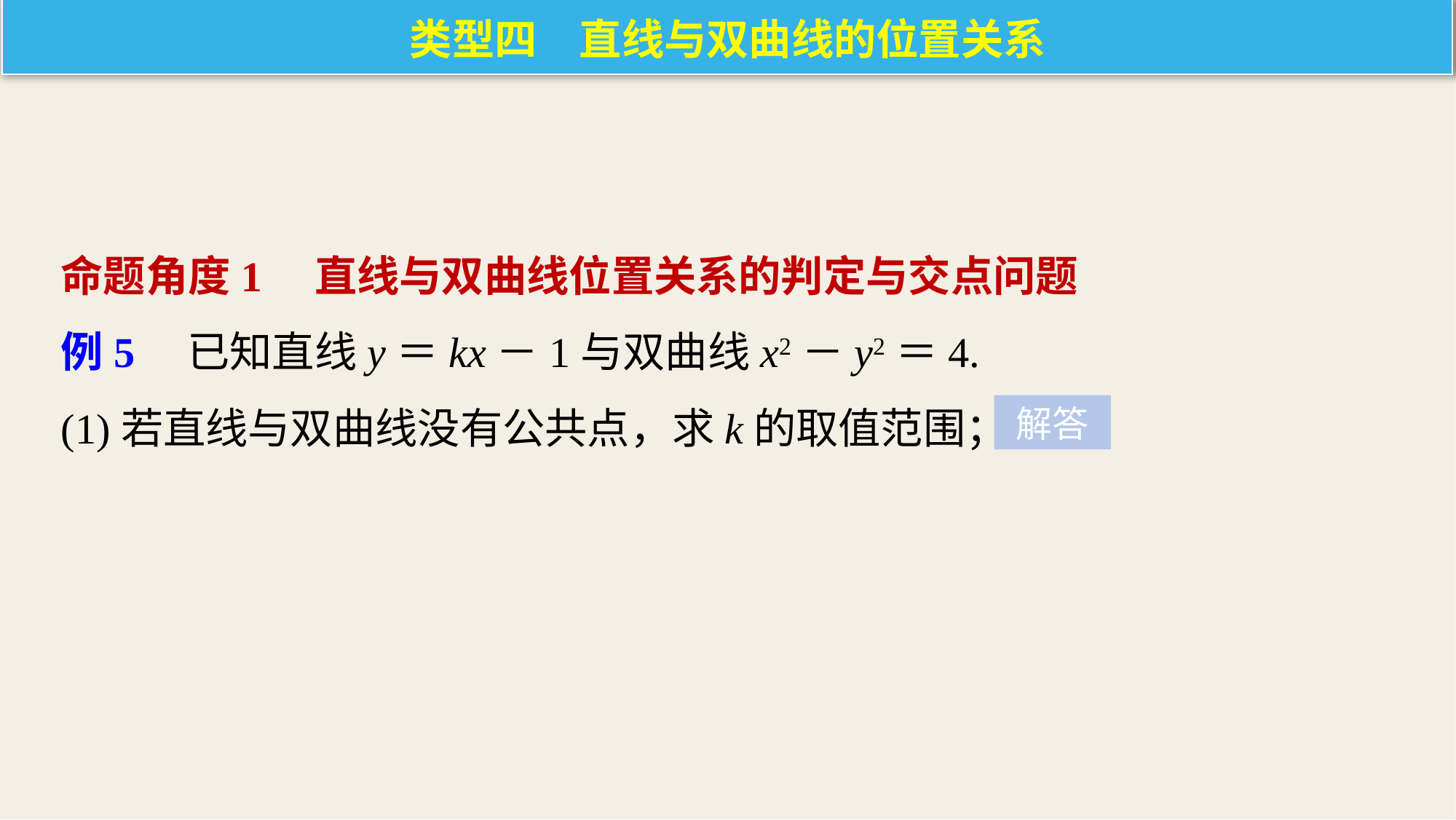

类型四　直线与双曲线的位置关系
命题角度1　直线与双曲线位置关系的判定与交点问题
例5　已知直线y＝kx－1与双曲线x2－y2＝4.
(1)若直线与双曲线没有公共点，求k的取值范围；
解答